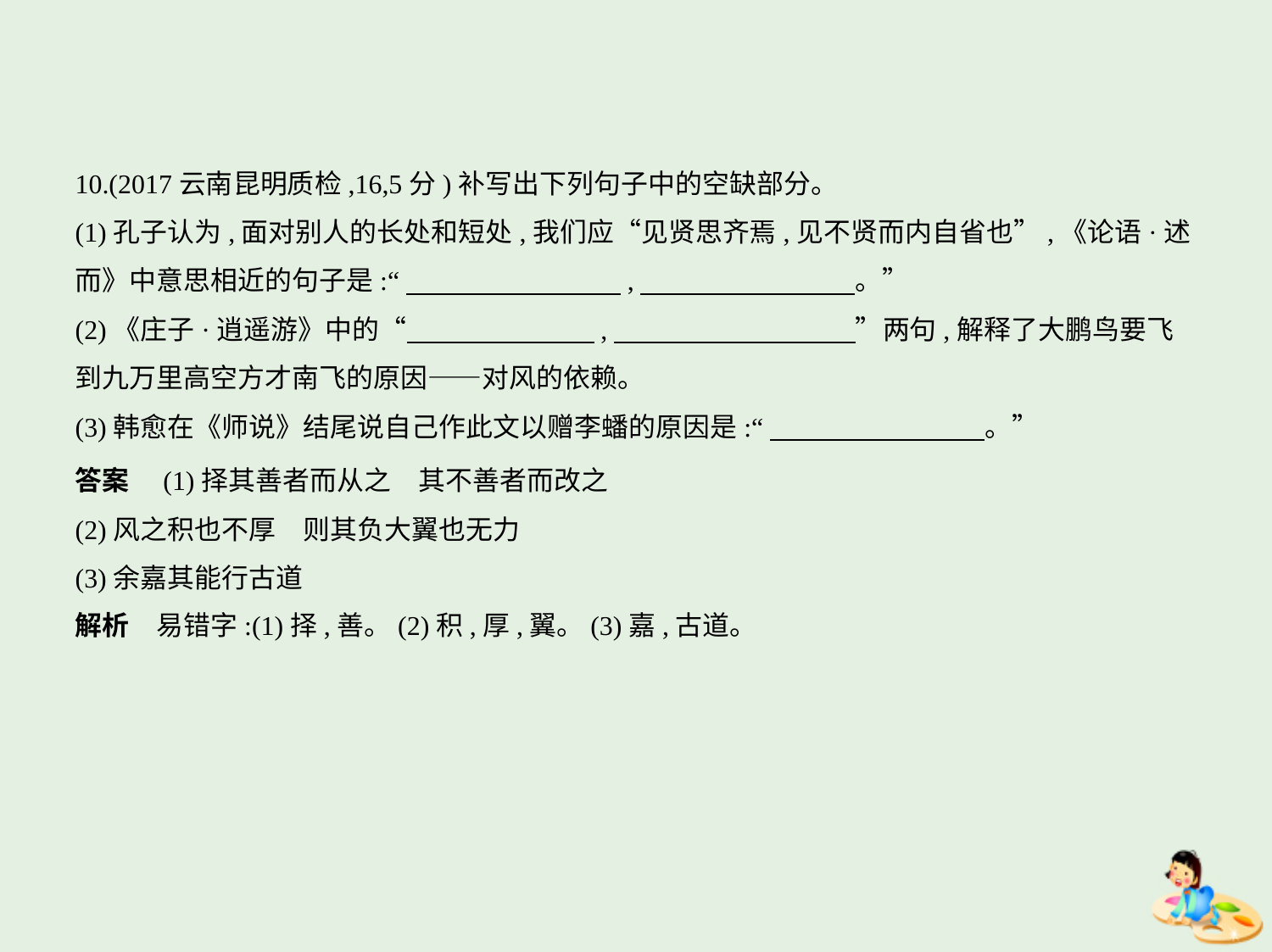

10.(2017云南昆明质检,16,5分)补写出下列句子中的空缺部分。
(1)孔子认为,面对别人的长处和短处,我们应“见贤思齐焉,见不贤而内自省也”,《论语·述
而》中意思相近的句子是:“　　　　　　　    ,　　　　　　　    。”
(2)《庄子·逍遥游》中的“　　　　　　    ,　　　　　　　　    ”两句,解释了大鹏鸟要飞
到九万里高空方才南飞的原因——对风的依赖。
(3)韩愈在《师说》结尾说自己作此文以赠李蟠的原因是:“　　　　　　　    。”
答案　(1)择其善者而从之　其不善者而改之
(2)风之积也不厚　则其负大翼也无力
(3)余嘉其能行古道
解析　易错字:(1)择,善。(2)积,厚,翼。(3)嘉,古道。